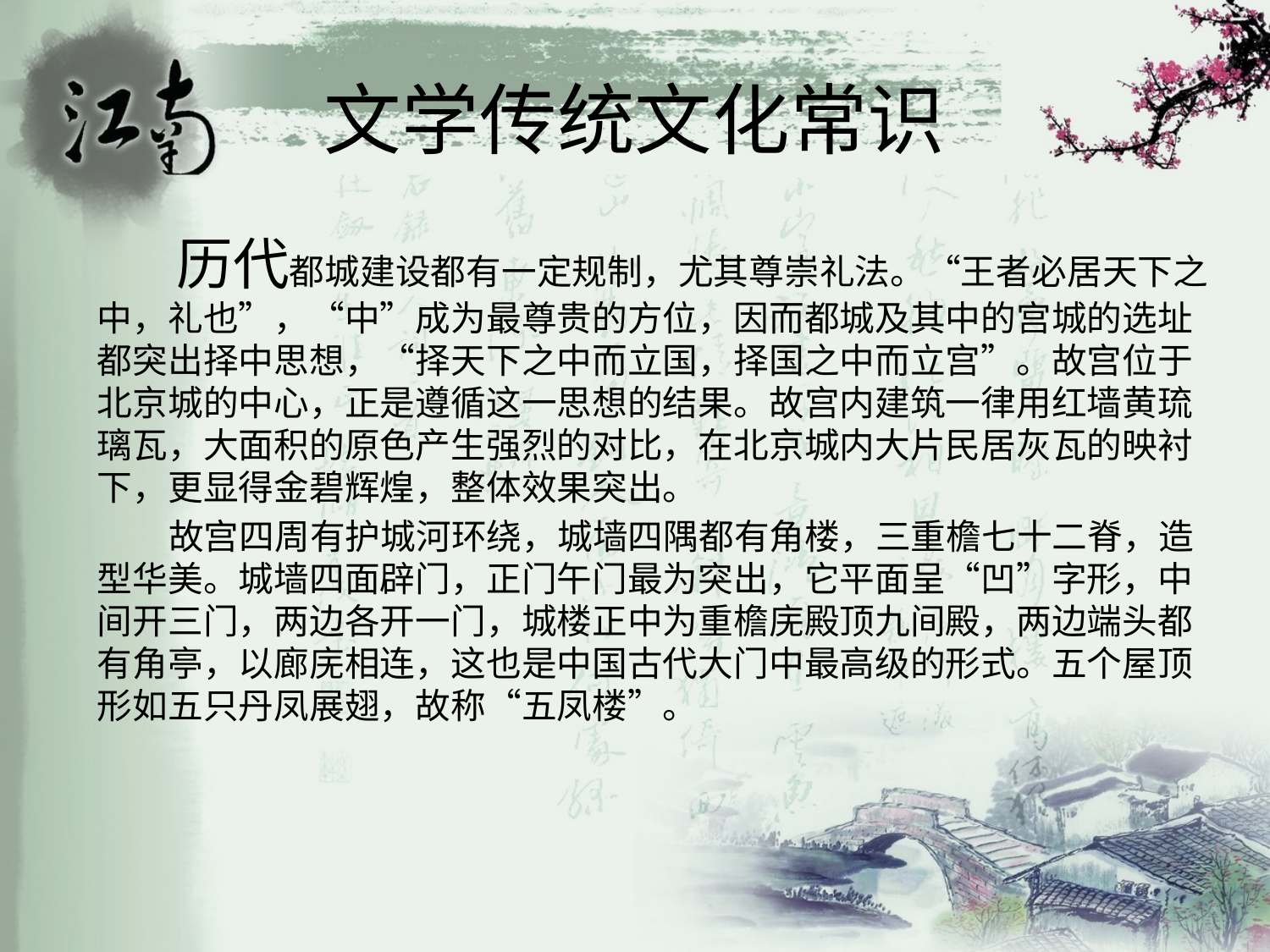

# 文学传统文化常识
         历代都城建设都有一定规制，尤其尊崇礼法。“王者必居天下之中，礼也”，“中”成为最尊贵的方位，因而都城及其中的宫城的选址都突出择中思想，“择天下之中而立国，择国之中而立宫”。故宫位于北京城的中心，正是遵循这一思想的结果。故宫内建筑一律用红墙黄琉璃瓦，大面积的原色产生强烈的对比，在北京城内大片民居灰瓦的映衬下，更显得金碧辉煌，整体效果突出。
        故宫四周有护城河环绕，城墙四隅都有角楼，三重檐七十二脊，造型华美。城墙四面辟门，正门午门最为突出，它平面呈“凹”字形，中间开三门，两边各开一门，城楼正中为重檐庑殿顶九间殿，两边端头都有角亭，以廊庑相连，这也是中国古代大门中最高级的形式。五个屋顶形如五只丹凤展翅，故称“五凤楼”。